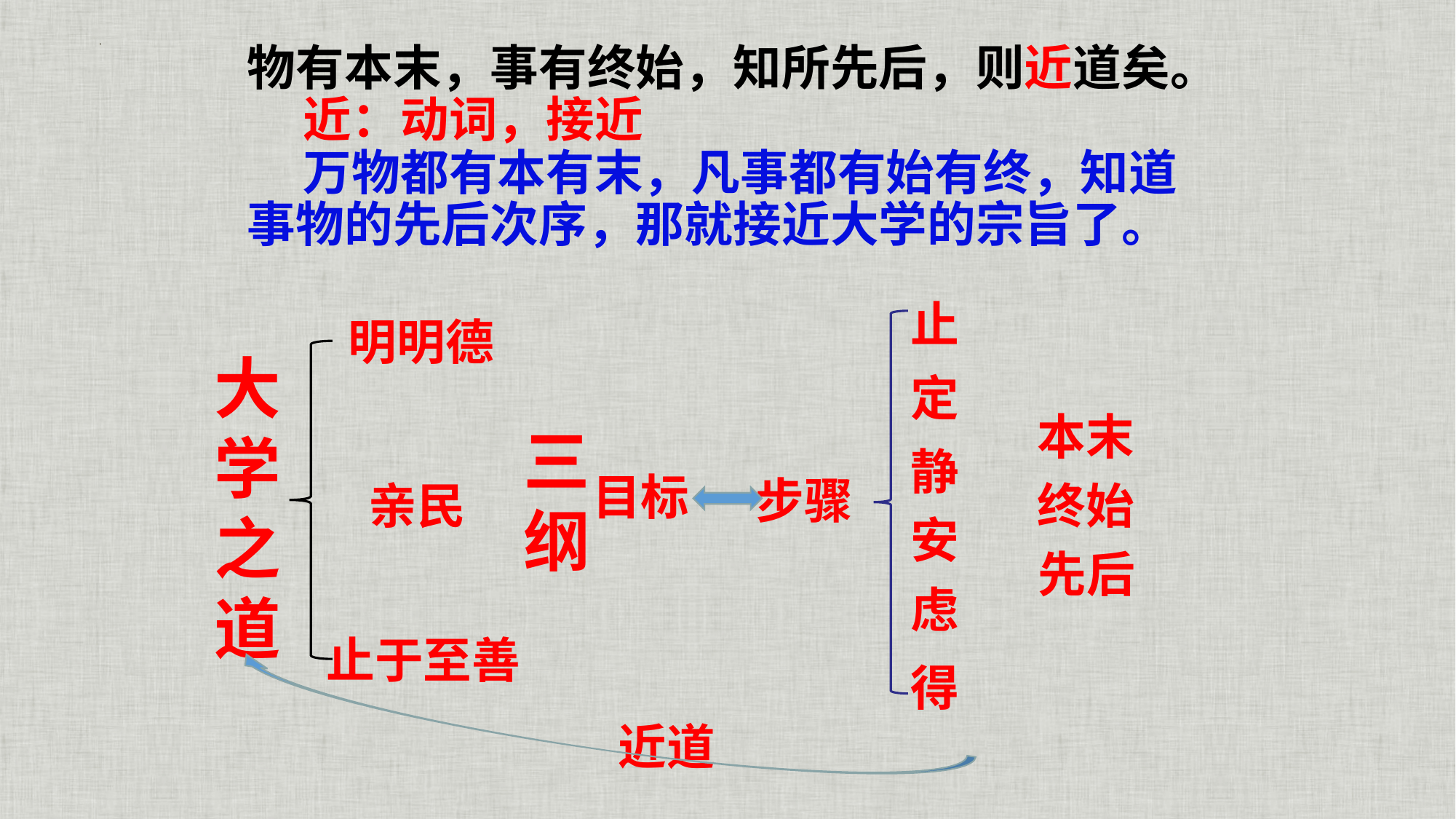

物有本末，事有终始，知所先后，则近道矣。
    近：动词，接近
    万物都有本有末，凡事都有始有终，知道事物的先后次序，那就接近大学的宗旨了。
止
明明德

大学之道

定
本末
三纲
静
目标
步骤
亲民
终始

安
先后
虑
止于至善
得

近道